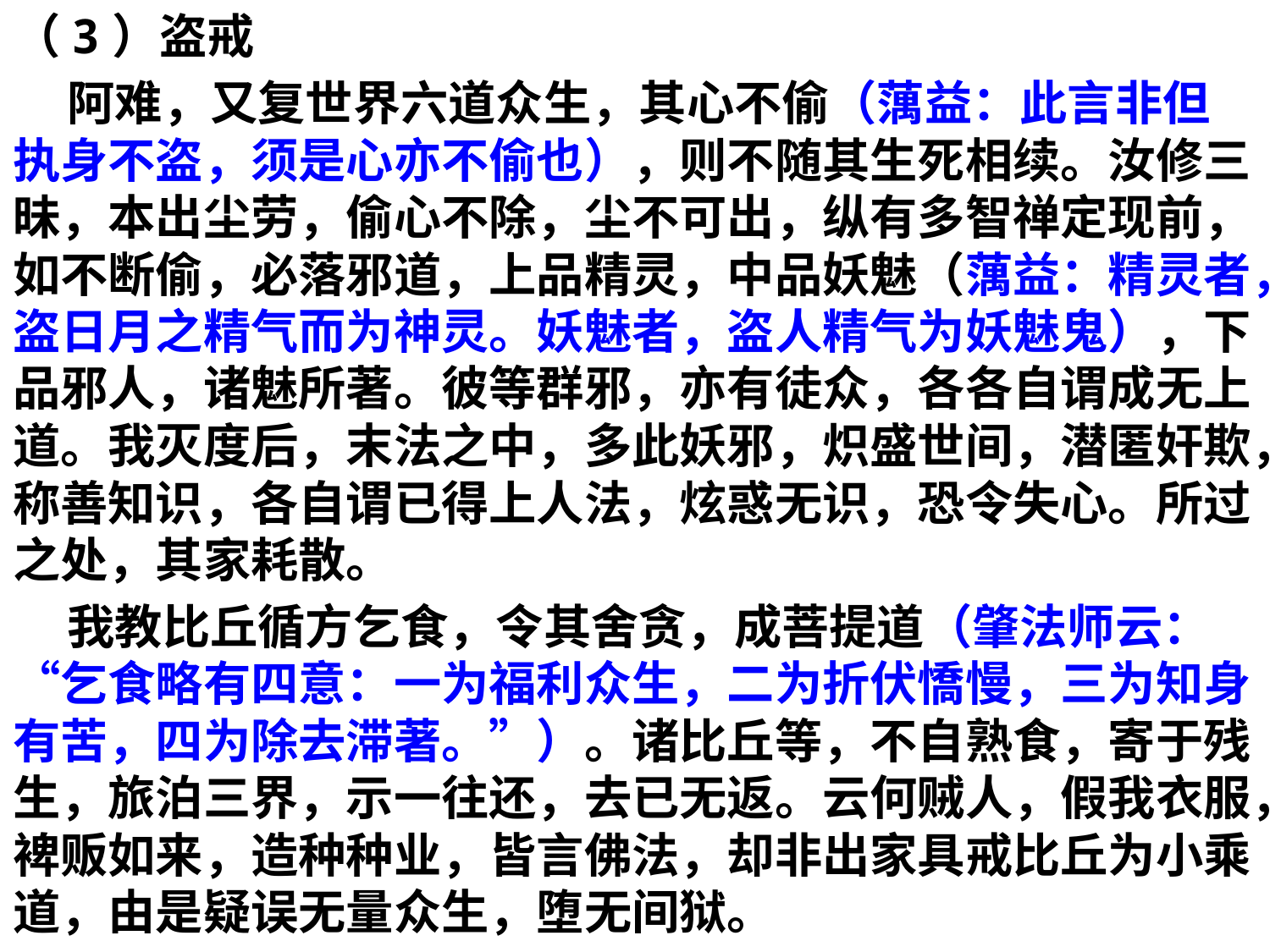

（3）盗戒
    阿难，又复世界六道众生，其心不偷（蕅益：此言非但执身不盗，须是心亦不偷也），则不随其生死相续。汝修三昧，本出尘劳，偷心不除，尘不可出，纵有多智禅定现前，如不断偷，必落邪道，上品精灵，中品妖魅（蕅益：精灵者，盗日月之精气而为神灵。妖魅者，盗人精气为妖魅鬼），下品邪人，诸魅所著。彼等群邪，亦有徒众，各各自谓成无上道。我灭度后，末法之中，多此妖邪，炽盛世间，潜匿奸欺，称善知识，各自谓已得上人法，炫惑无识，恐令失心。所过之处，其家耗散。
    我教比丘循方乞食，令其舍贪，成菩提道（肇法师云：“乞食略有四意：一为福利众生，二为折伏憍慢，三为知身有苦，四为除去滞著。”）。诸比丘等，不自熟食，寄于残生，旅泊三界，示一往还，去已无返。云何贼人，假我衣服，裨贩如来，造种种业，皆言佛法，却非出家具戒比丘为小乘道，由是疑误无量众生，堕无间狱。